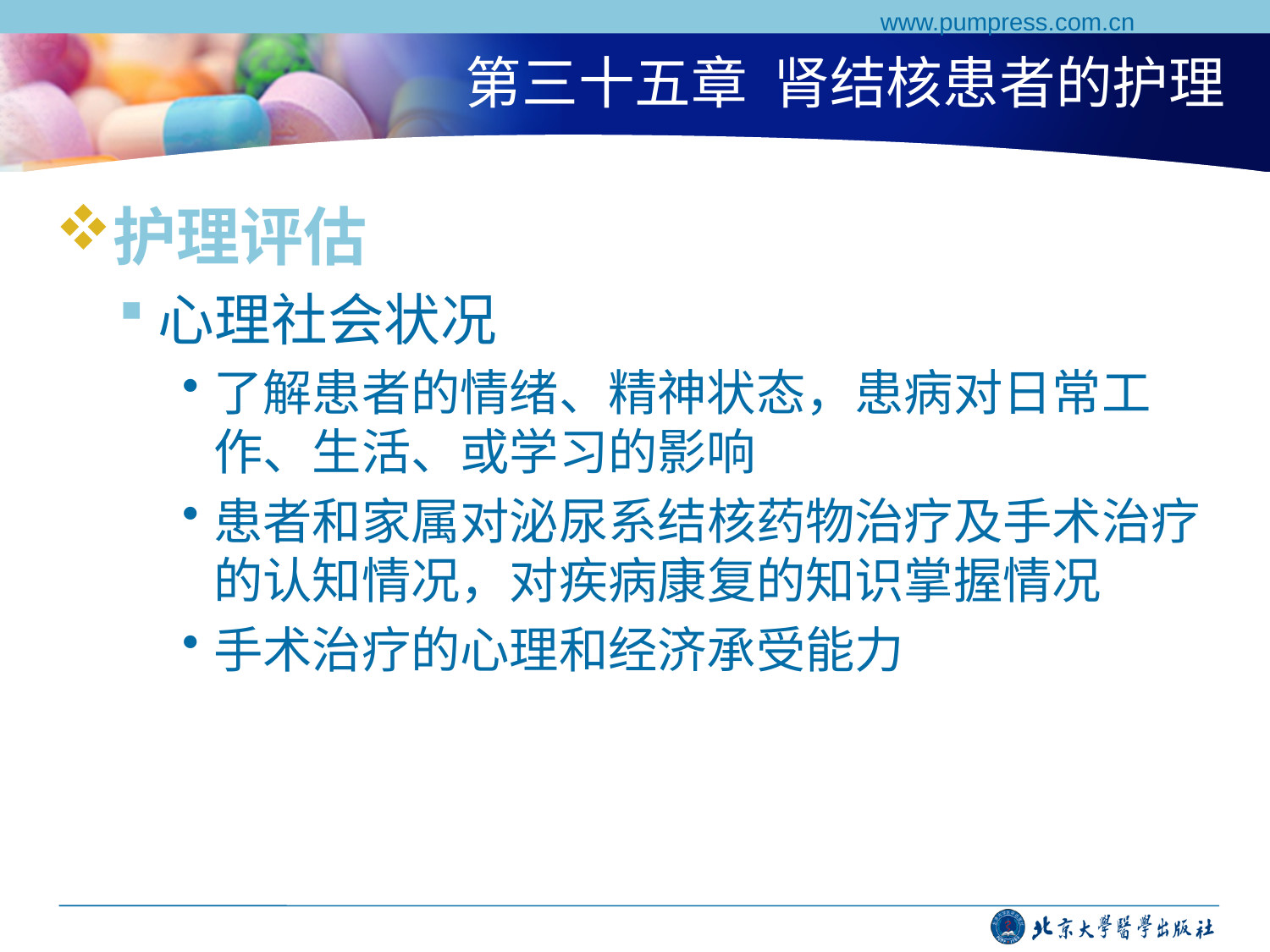

www.pumpress.com.cn
# 第三十五章  肾结核患者的护理
护理评估
心理社会状况
了解患者的情绪、精神状态，患病对日常工作、生活、或学习的影响
患者和家属对泌尿系结核药物治疗及手术治疗的认知情况，对疾病康复的知识掌握情况
手术治疗的心理和经济承受能力